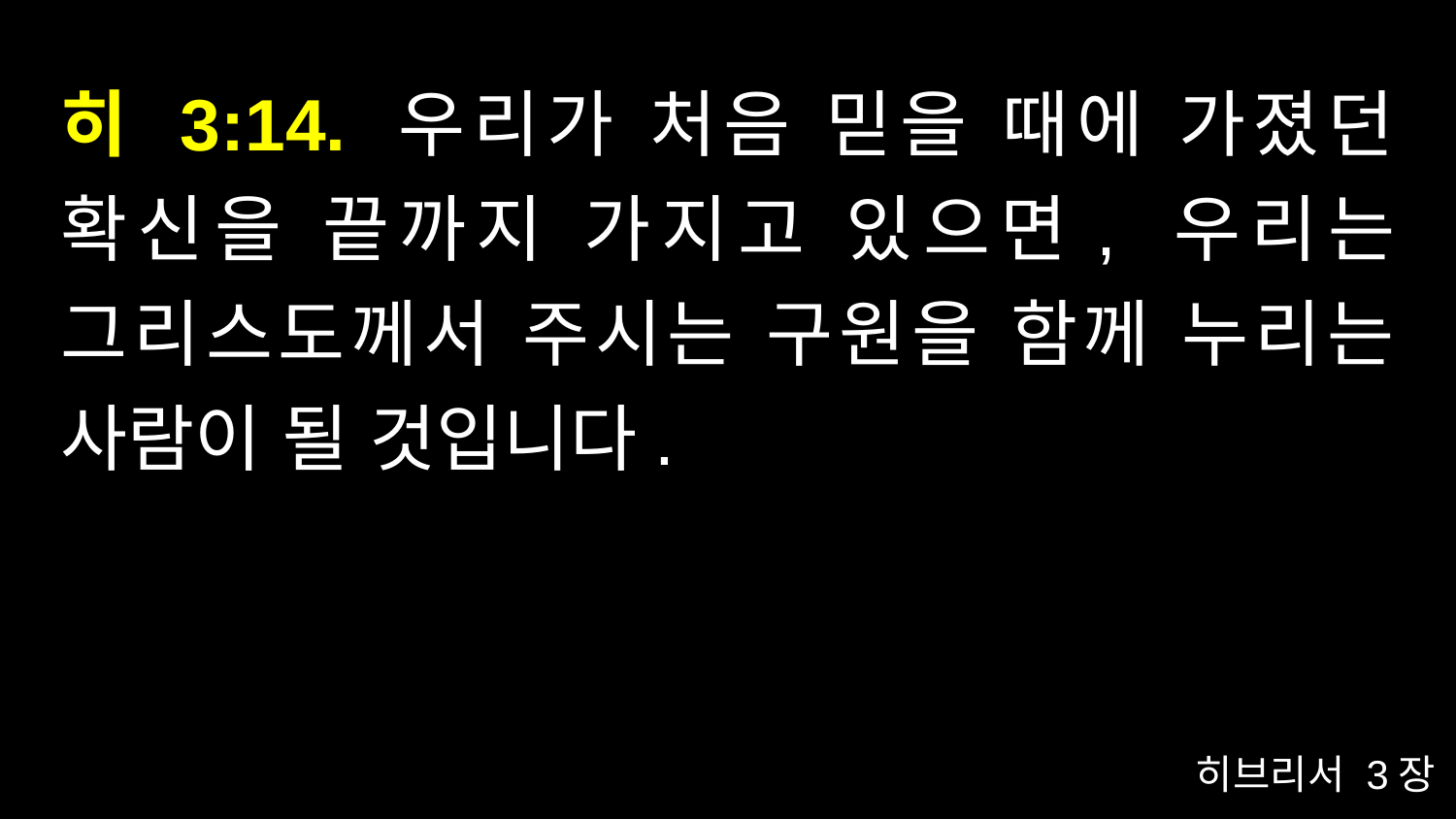

# 히 3:14. 우리가 처음 믿을 때에 가졌던 확신을 끝까지 가지고 있으면, 우리는 그리스도께서 주시는 구원을 함께 누리는 사람이 될 것입니다.
히브리서 3장